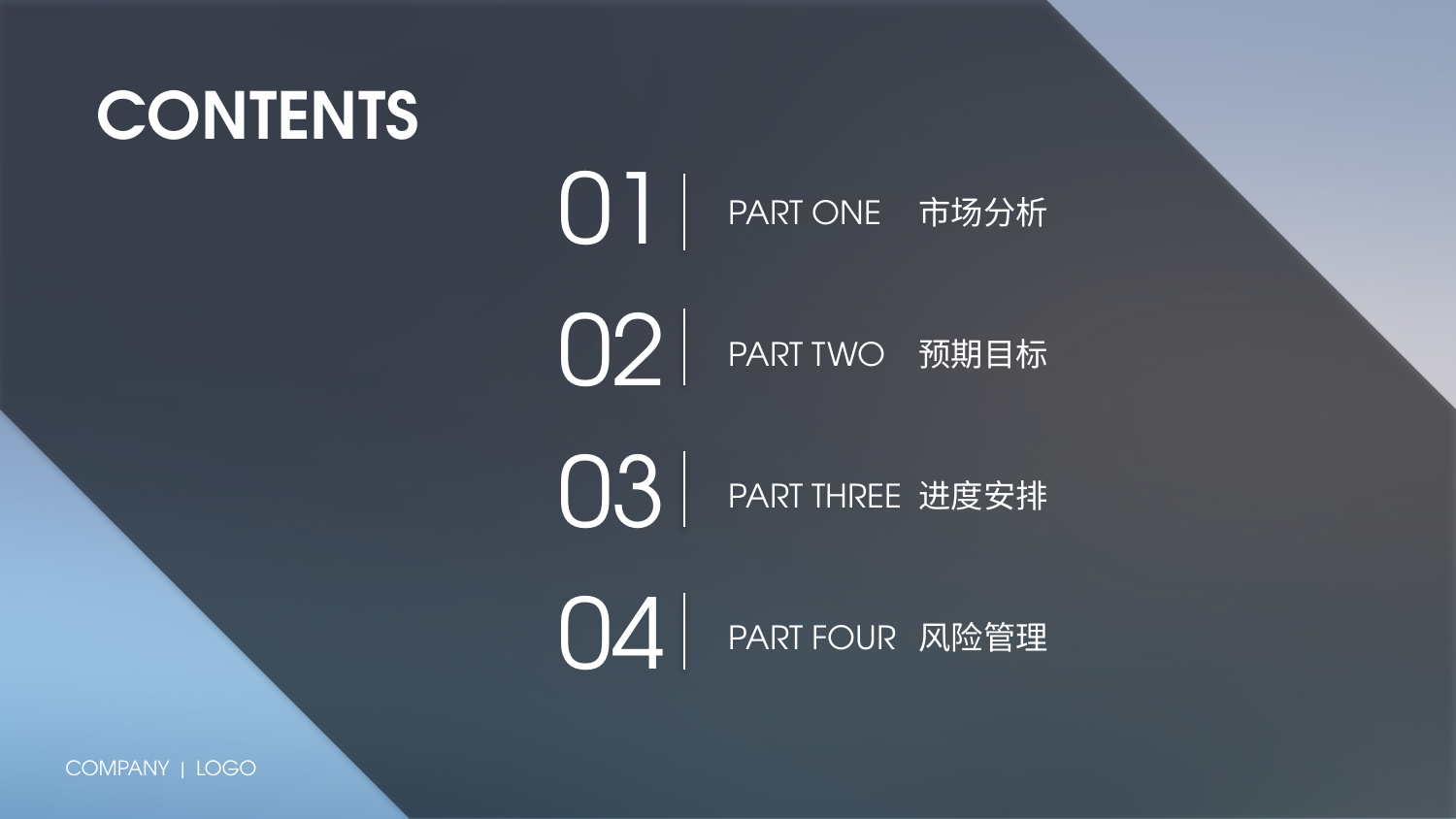

CONTENTS
01
PART ONE
市场分析
02
PART TWO
预期目标
03
PART THREE
进度安排
04
PART FOUR
风险管理
COMPANY  |  LOGO